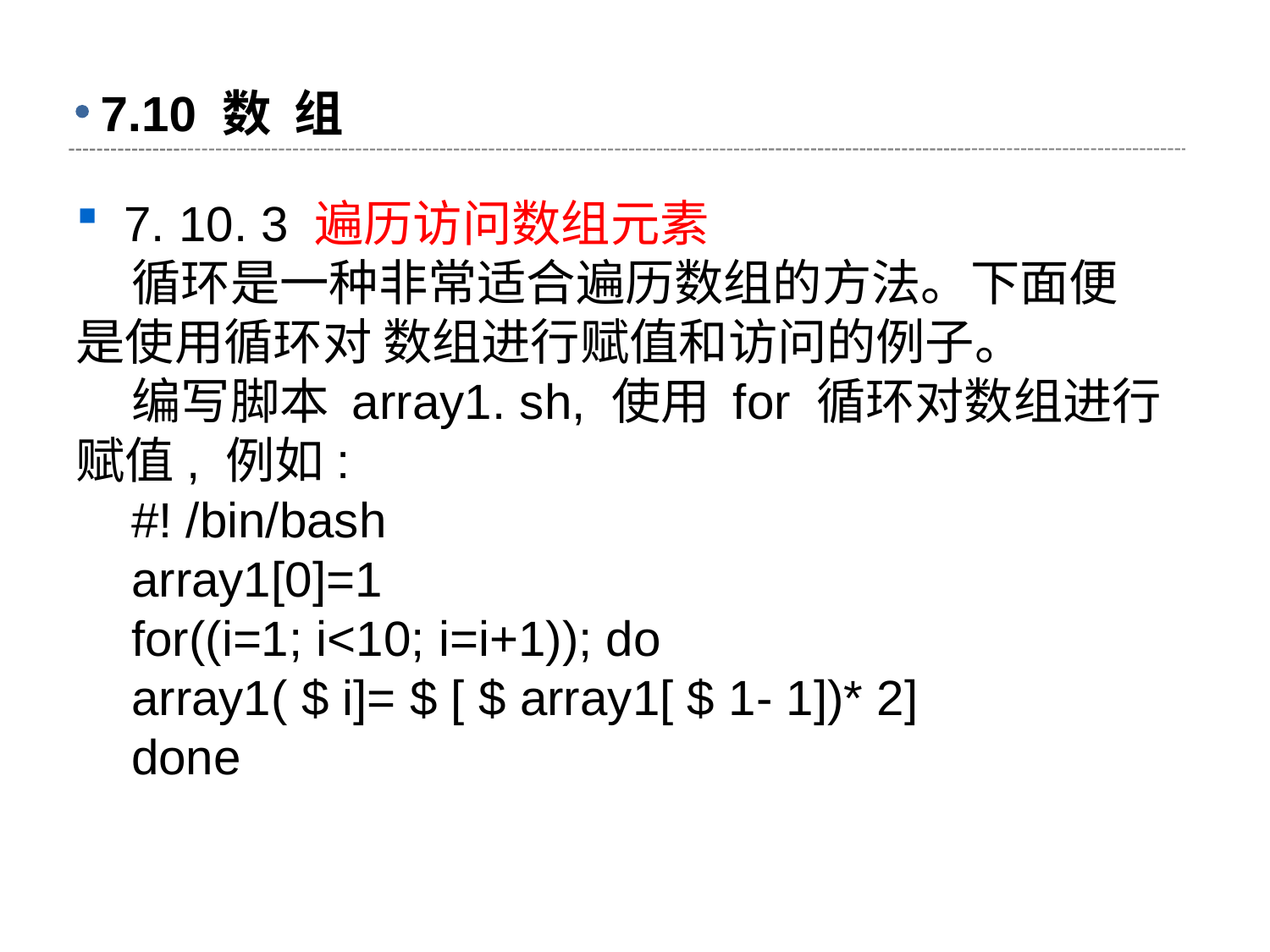

# 7.10 数  组

7. 10. 3 遍历访问数组元素
    循环是一种非常适合遍历数组的方法。下面便是使用循环对 数组进行赋值和访问的例子。
    编写脚本 array1. sh, 使用 for 循环对数组进行赋值, 例如:
    #! /bin/bash
    array1[0]=1
    for((i=1; i<10; i=i+1)); do
    array1( $ i]= $ [ $ array1[ $ 1- 1])* 2]
    done